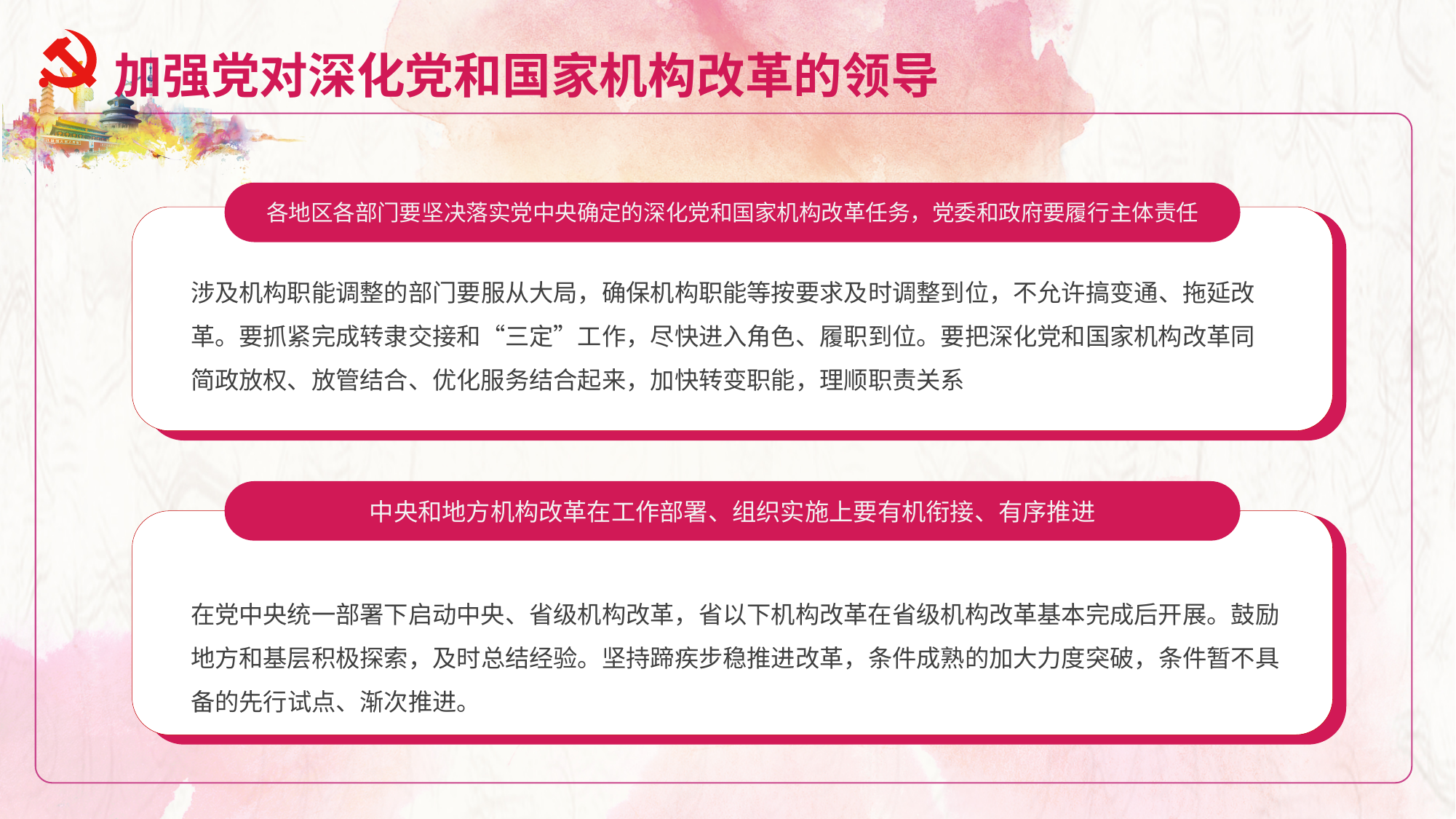

加强党对深化党和国家机构改革的领导
各地区各部门要坚决落实党中央确定的深化党和国家机构改革任务，党委和政府要履行主体责任

涉及机构职能调整的部门要服从大局，确保机构职能等按要求及时调整到位，不允许搞变通、拖延改革。要抓紧完成转隶交接和“三定”工作，尽快进入角色、履职到位。要把深化党和国家机构改革同简政放权、放管结合、优化服务结合起来，加快转变职能，理顺职责关系
中央和地方机构改革在工作部署、组织实施上要有机衔接、有序推进

在党中央统一部署下启动中央、省级机构改革，省以下机构改革在省级机构改革基本完成后开展。鼓励地方和基层积极探索，及时总结经验。坚持蹄疾步稳推进改革，条件成熟的加大力度突破，条件暂不具备的先行试点、渐次推进。